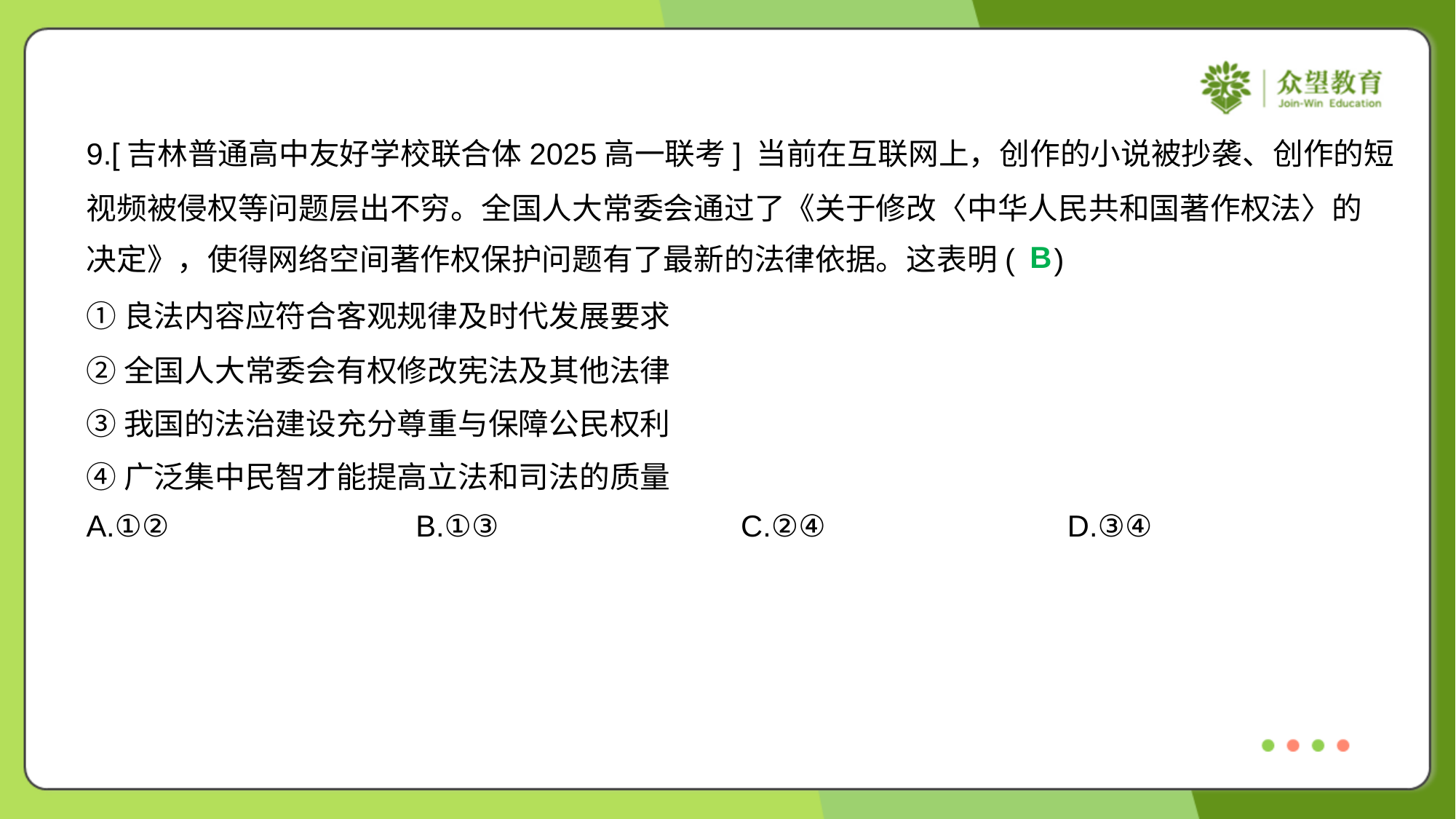

9.[吉林普通高中友好学校联合体2025高一联考] 当前在互联网上，创作的小说被抄袭、创作的短
视频被侵权等问题层出不穷。全国人大常委会通过了《关于修改〈中华人民共和国著作权法〉的
决定》，使得网络空间著作权保护问题有了最新的法律依据。这表明(     )
B
①良法内容应符合客观规律及时代发展要求
②全国人大常委会有权修改宪法及其他法律
③我国的法治建设充分尊重与保障公民权利
④广泛集中民智才能提高立法和司法的质量
A.①②	B.①③	C.②④	D.③④